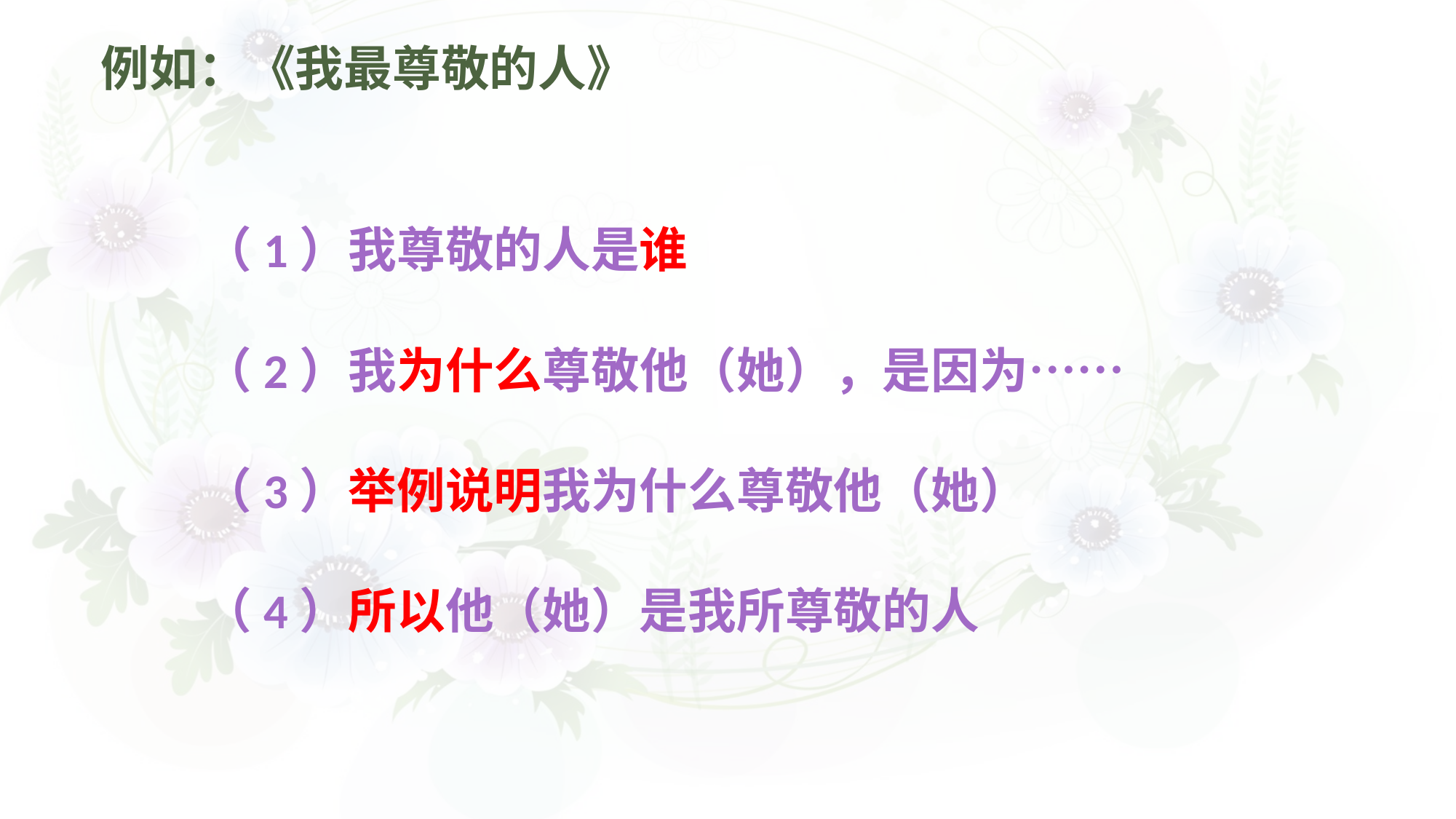

# 例如：《我最尊敬的人》
（1）我尊敬的人是谁

（2）我为什么尊敬他（她），是因为……

（3）举例说明我为什么尊敬他（她）

（4）所以他（她）是我所尊敬的人